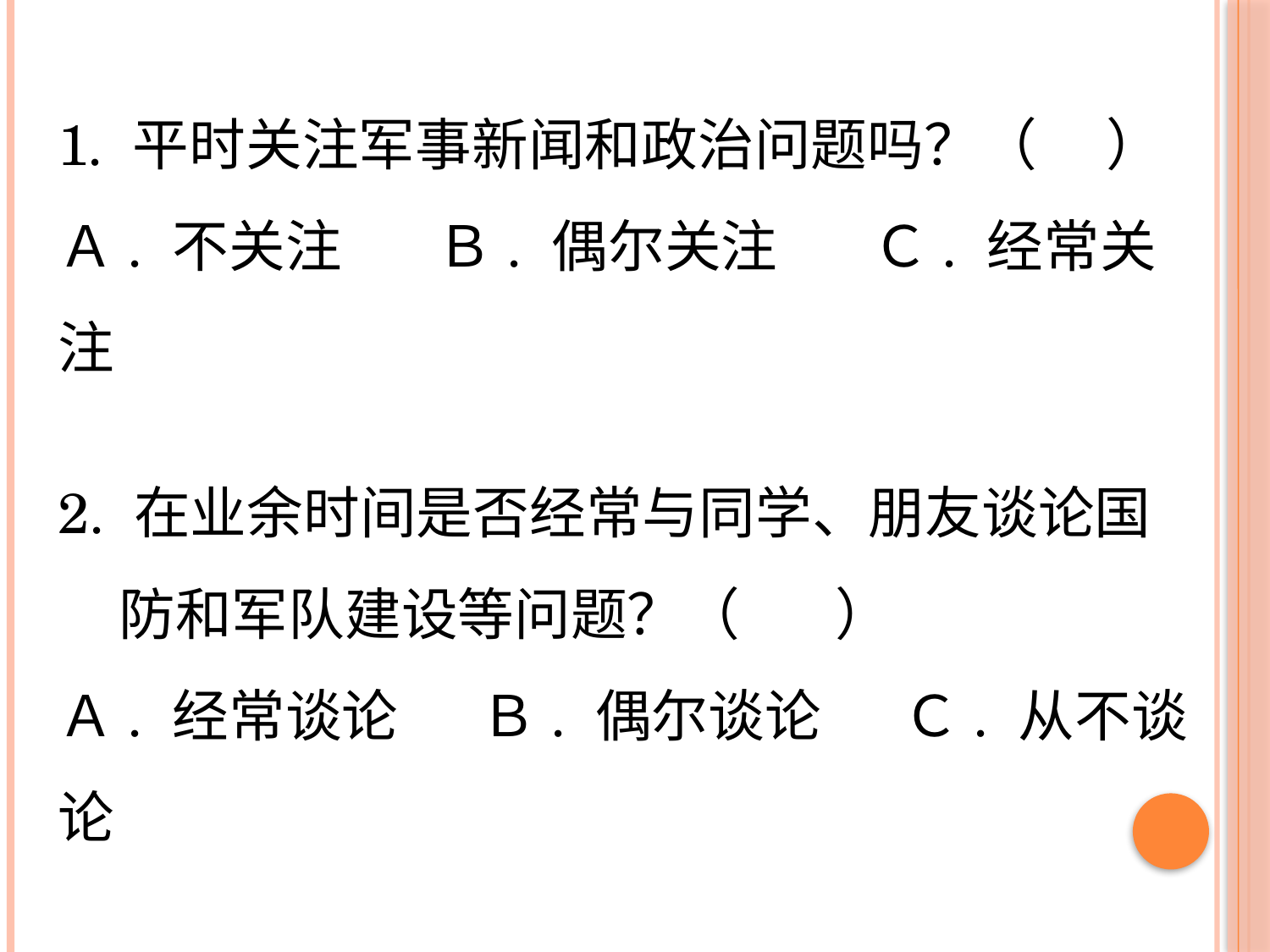

1. 平时关注军事新闻和政治问题吗？（　 ）
Ａ. 不关注　   Ｂ. 偶尔关注　   Ｃ. 经常关注

2. 在业余时间是否经常与同学、朋友谈论国防和军队建设等问题？（  　 ）
Ａ. 经常谈论　  Ｂ. 偶尔谈论　  Ｃ. 从不谈论